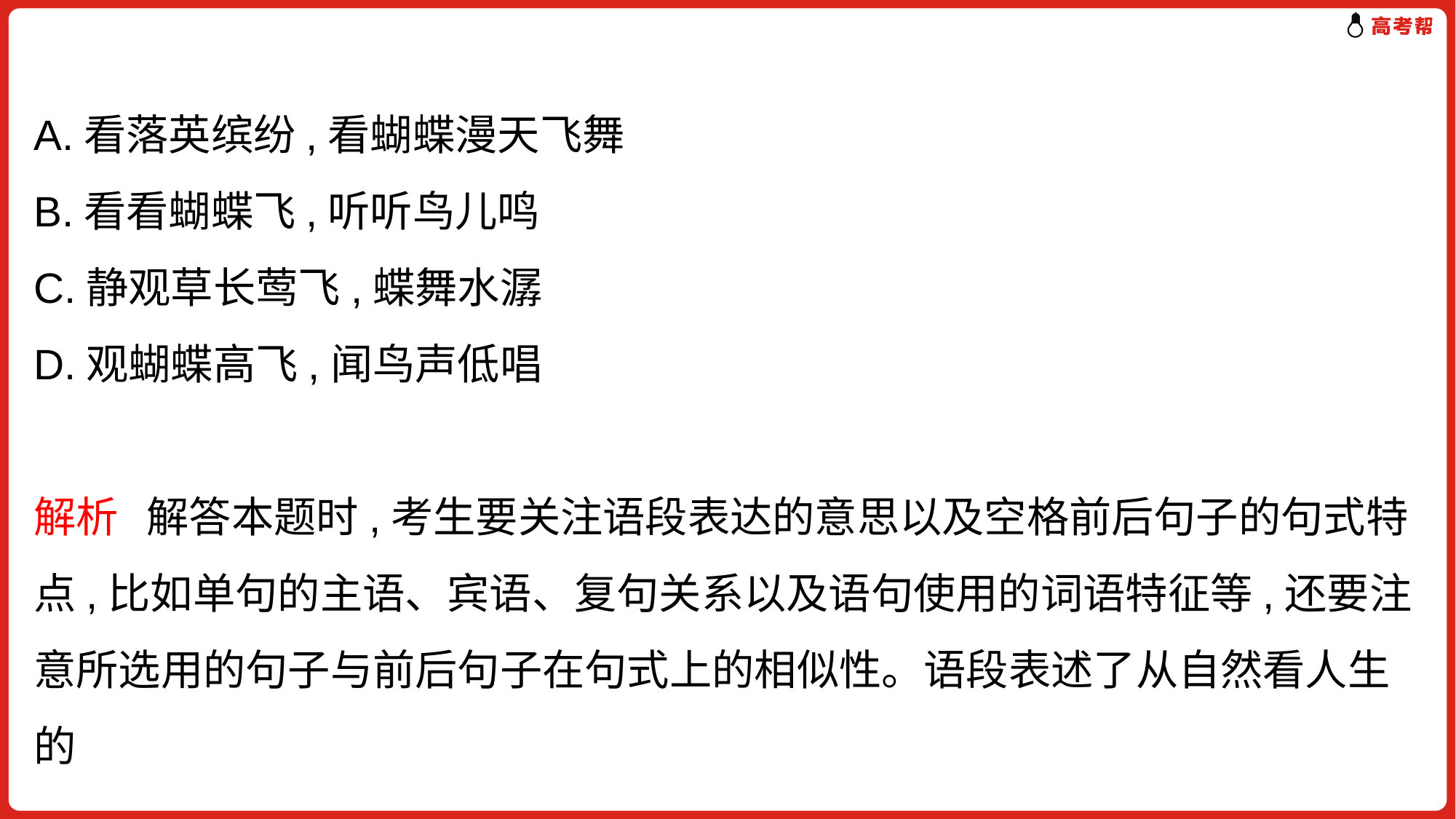

A.看落英缤纷,看蝴蝶漫天飞舞
B.看看蝴蝶飞,听听鸟儿鸣
C.静观草长莺飞,蝶舞水潺
D.观蝴蝶高飞,闻鸟声低唱

解析   解答本题时,考生要关注语段表达的意思以及空格前后句子的句式特点,比如单句的主语、宾语、复句关系以及语句使用的词语特征等,还要注意所选用的句子与前后句子在句式上的相似性。语段表述了从自然看人生的